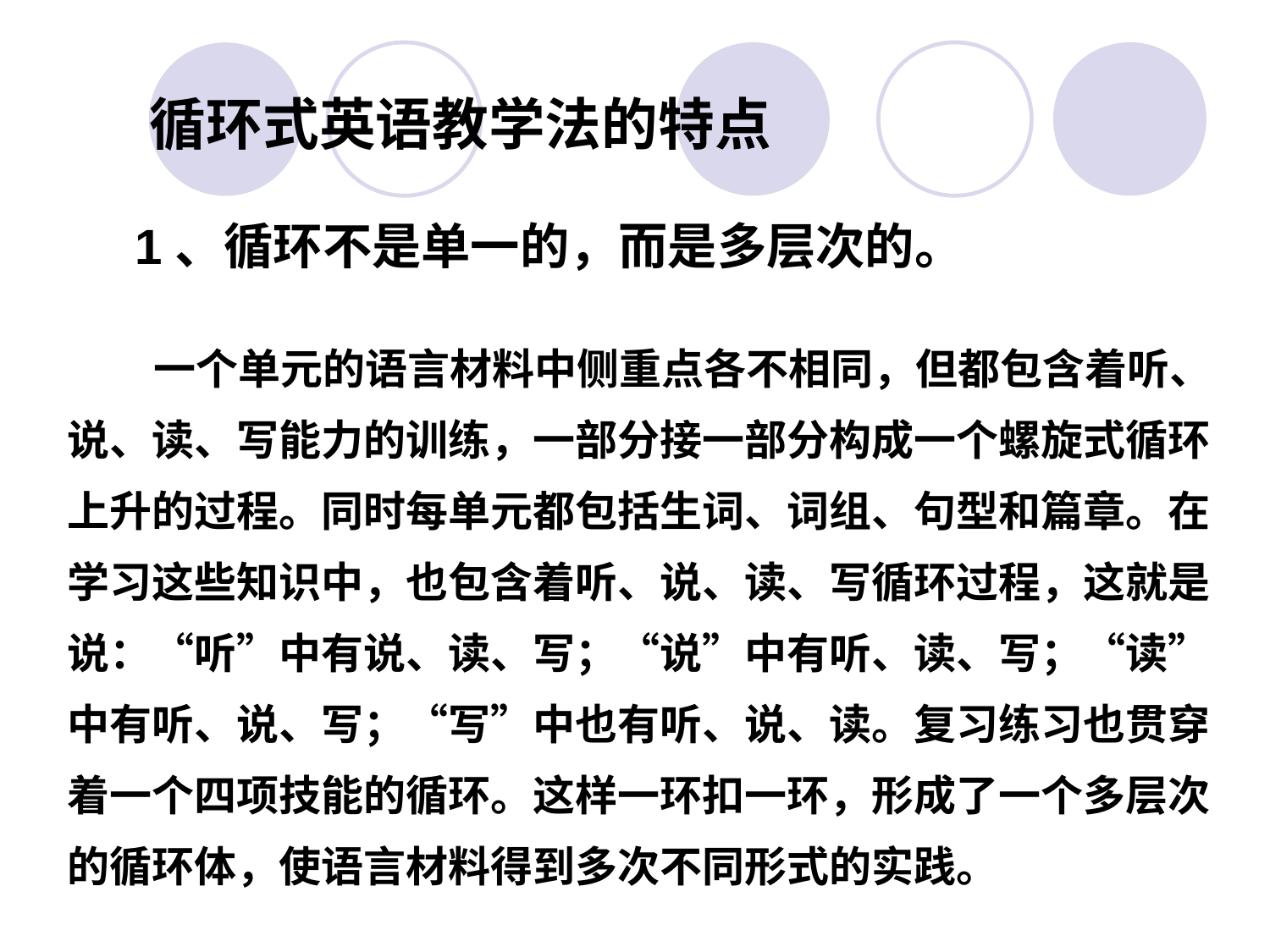

循环式英语教学法的特点
1、循环不是单一的，而是多层次的。
        一个单元的语言材料中侧重点各不相同，但都包含着听、说、读、写能力的训练，一部分接一部分构成一个螺旋式循环上升的过程。同时每单元都包括生词、词组、句型和篇章。在学习这些知识中，也包含着听、说、读、写循环过程，这就是说：“听”中有说、读、写；“说”中有听、读、写；“读”中有听、说、写；“写”中也有听、说、读。复习练习也贯穿着一个四项技能的循环。这样一环扣一环，形成了一个多层次的循环体，使语言材料得到多次不同形式的实践。